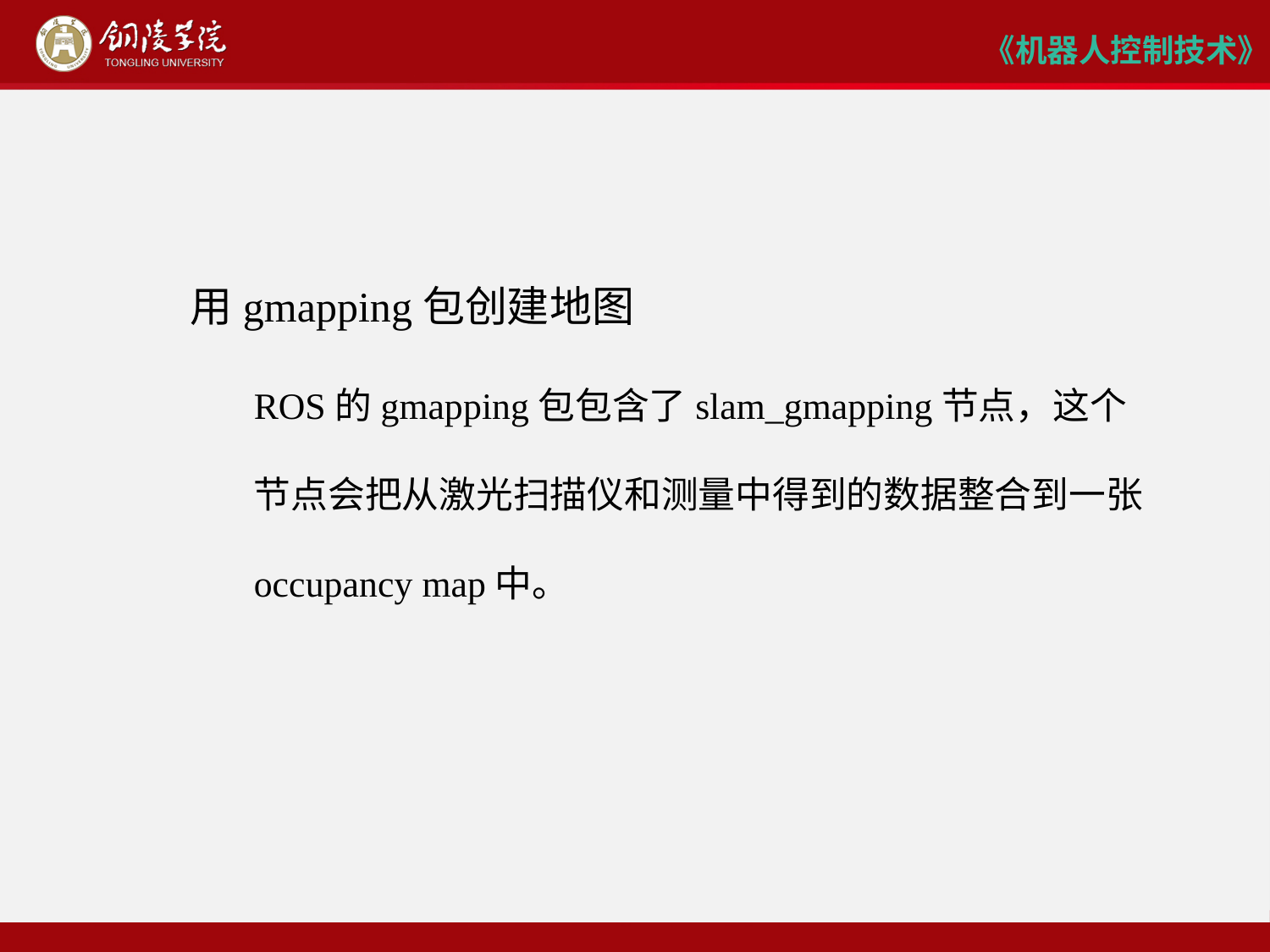

用gmapping包创建地图
ROS的gmapping包包含了slam_gmapping节点，这个节点会把从激光扫描仪和测量中得到的数据整合到一张occupancy map中。